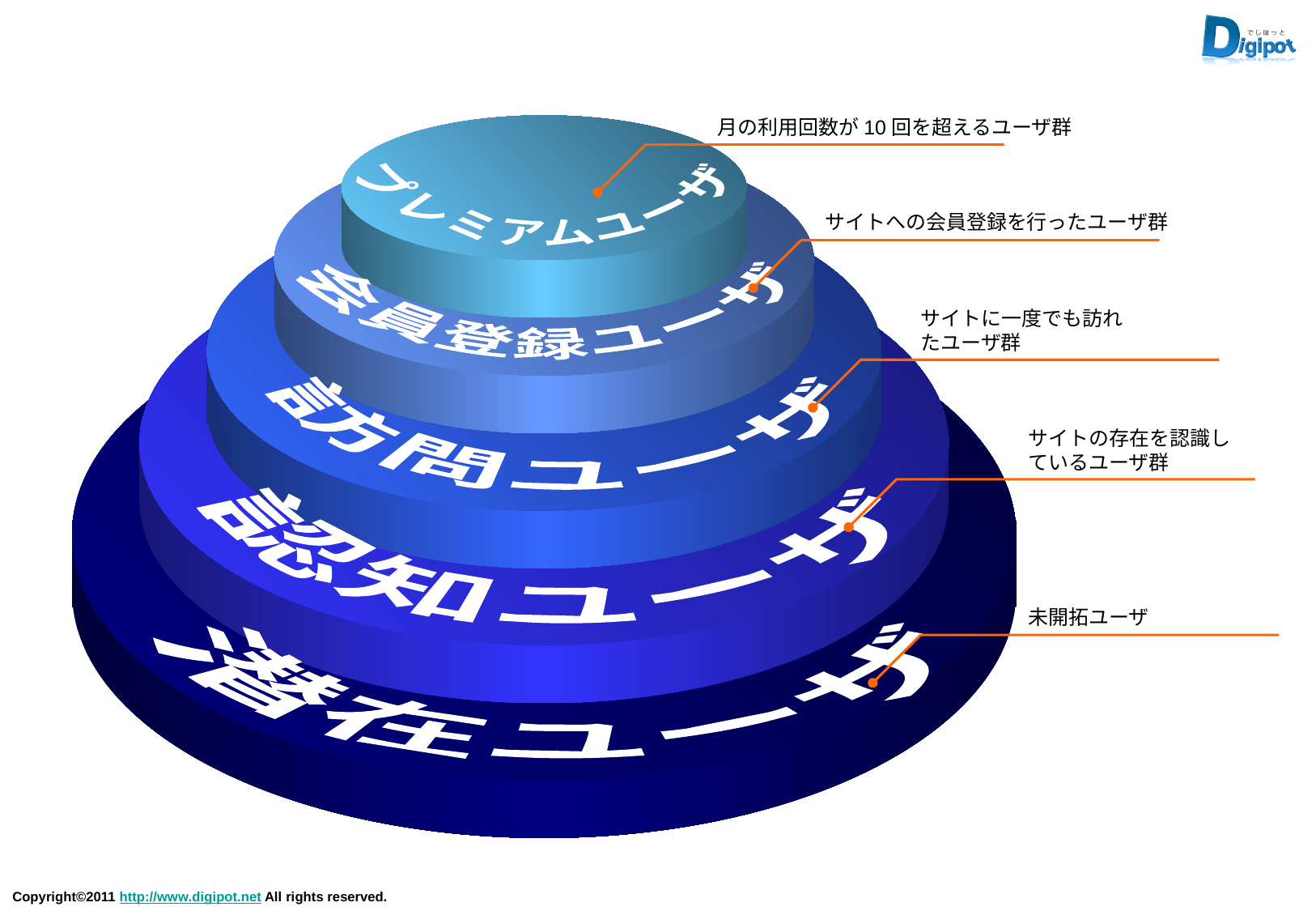

プレミアムユーザ
会員登録ユーザ
月の利用回数が10回を超えるユーザ群

訪問ユーザ

サイトへの会員登録を行ったユーザ群
認知ユーザ

サイトに一度でも訪れたユーザ群

潜在ユーザ
サイトの存在を認識しているユーザ群

未開拓ユーザ